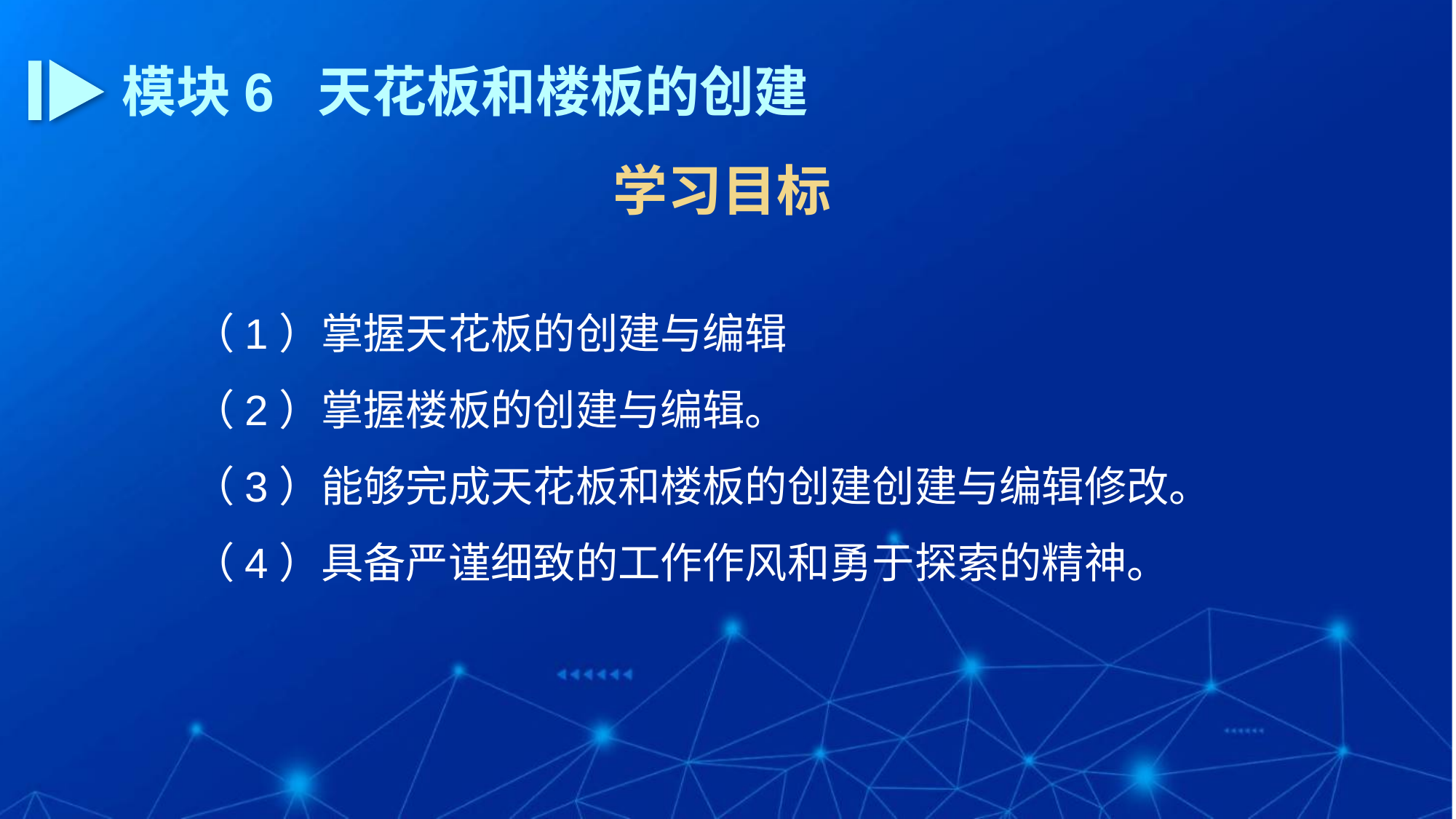

模块6  天花板和楼板的创建

学习目标
（1）掌握天花板的创建与编辑
（2）掌握楼板的创建与编辑。
（3）能够完成天花板和楼板的创建创建与编辑修改。
（4）具备严谨细致的工作作风和勇于探索的精神。